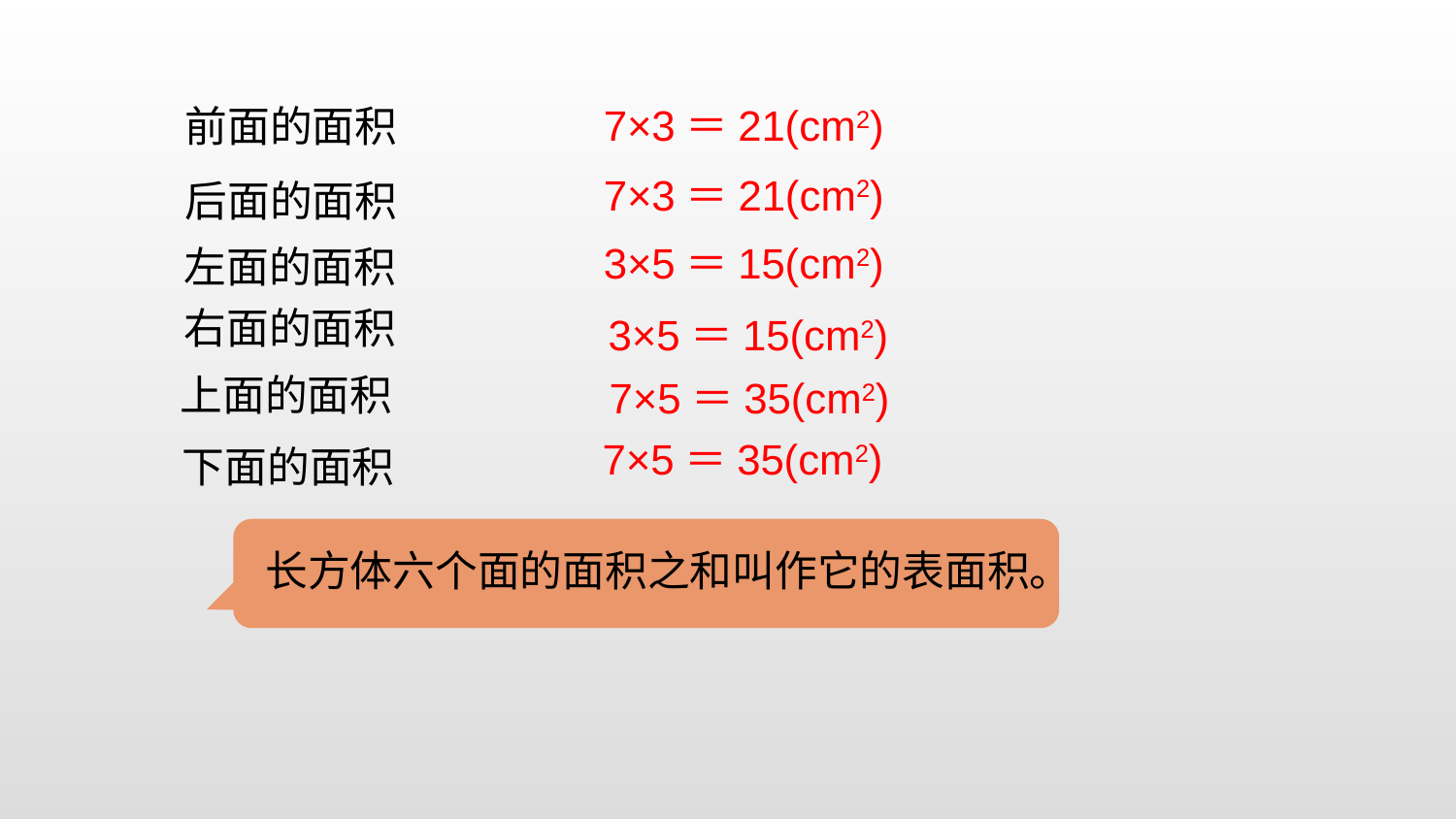

7×3＝21(cm2)
前面的面积
7×3＝21(cm2)
后面的面积
3×5＝15(cm2)
左面的面积
右面的面积
3×5＝15(cm2)
上面的面积
7×5＝35(cm2)
7×5＝35(cm2)
下面的面积

长方体六个面的面积之和叫作它的表面积。